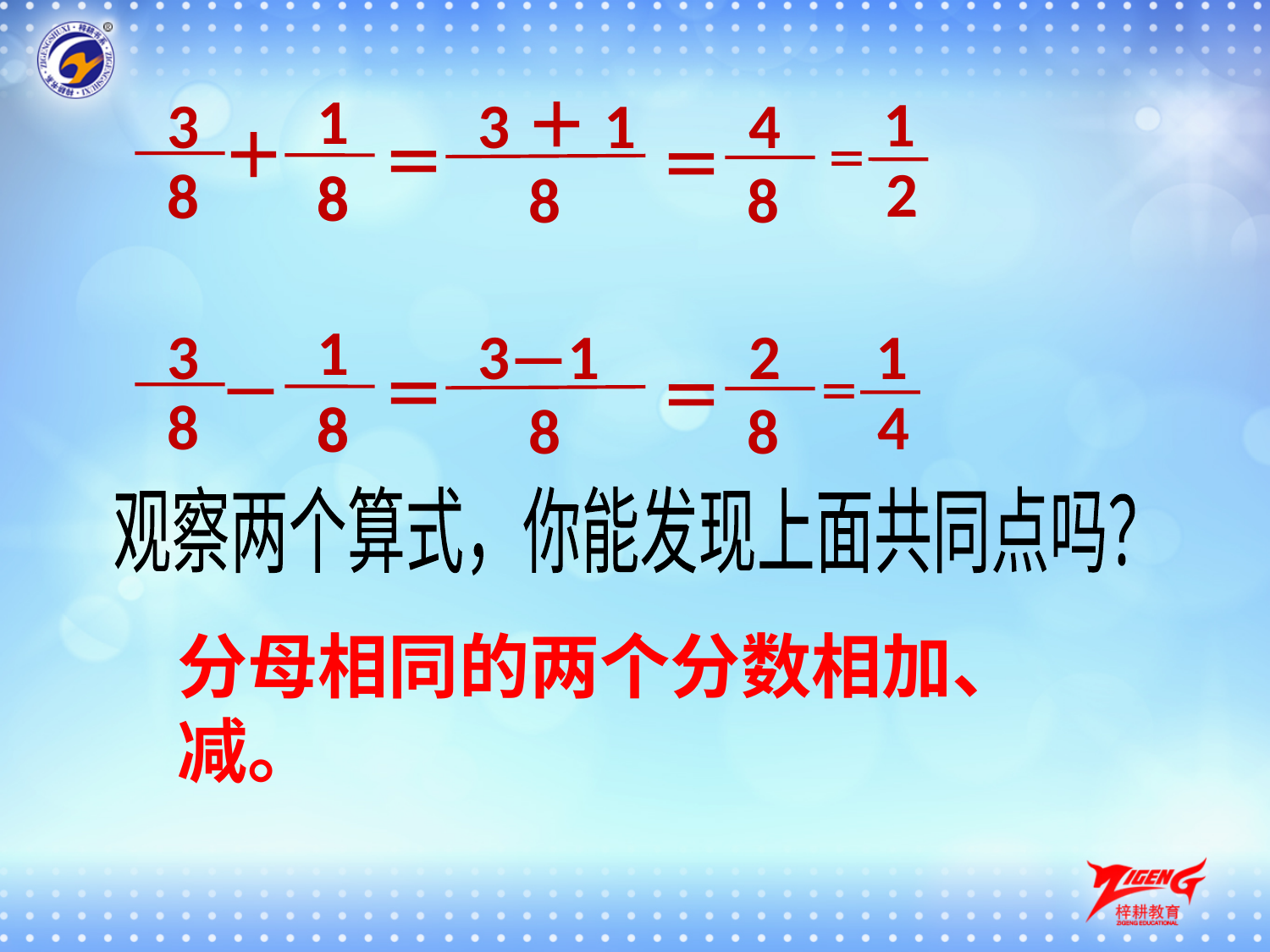

18
 3＋1
3
＋
＝
＝
8
8

8
8

      4
1
2

＝
18
 3—1
3
—
＝
＝
8
8

8
8

      2
1
4

＝
观察两个算式，你能发现上面共同点吗？

分母相同的两个分数相加、减。